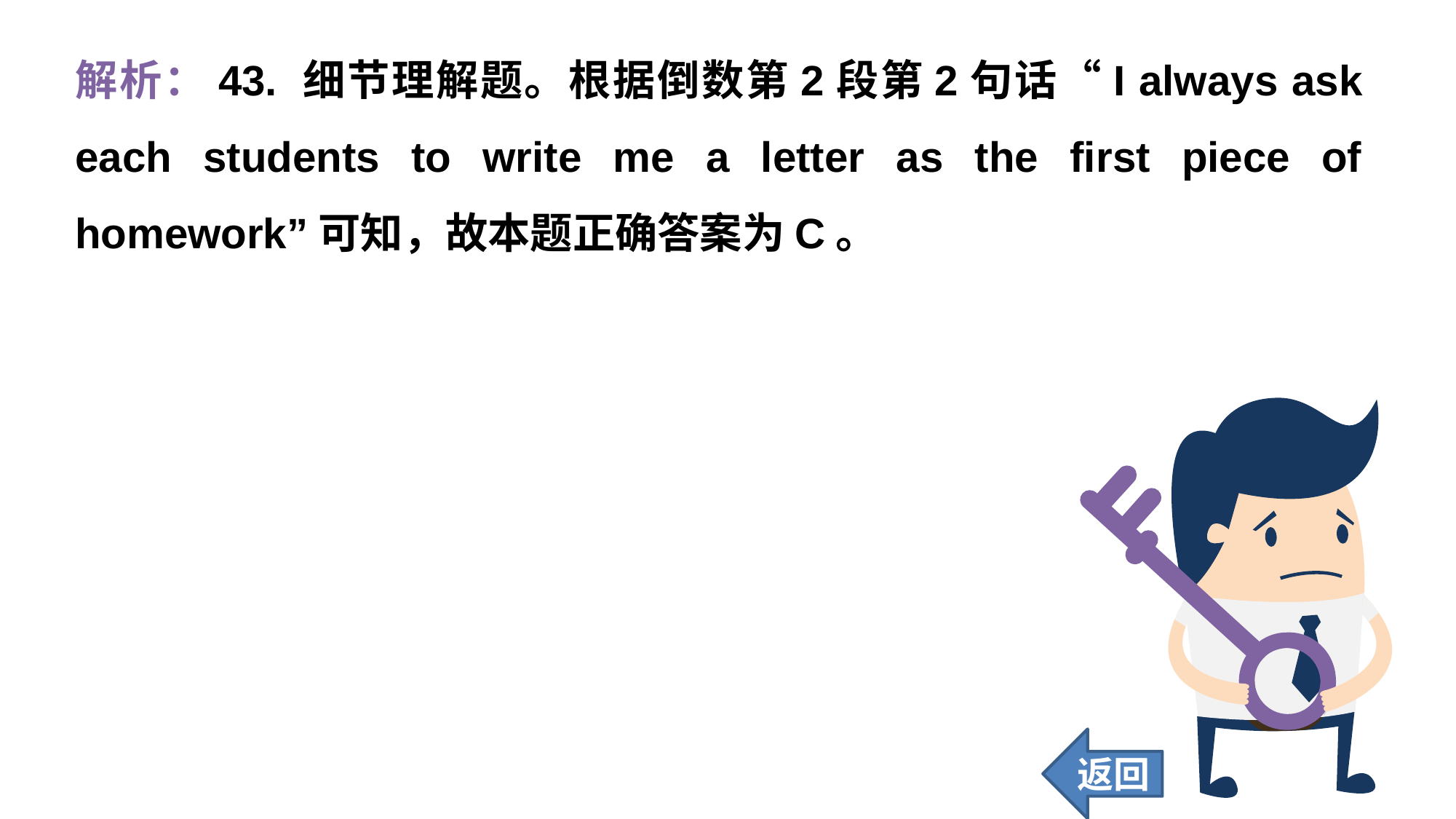

解析：43. 细节理解题。根据倒数第2段第2句话“I always ask each students to write me a letter as the first piece of homework”可知，故本题正确答案为C。

返回
390